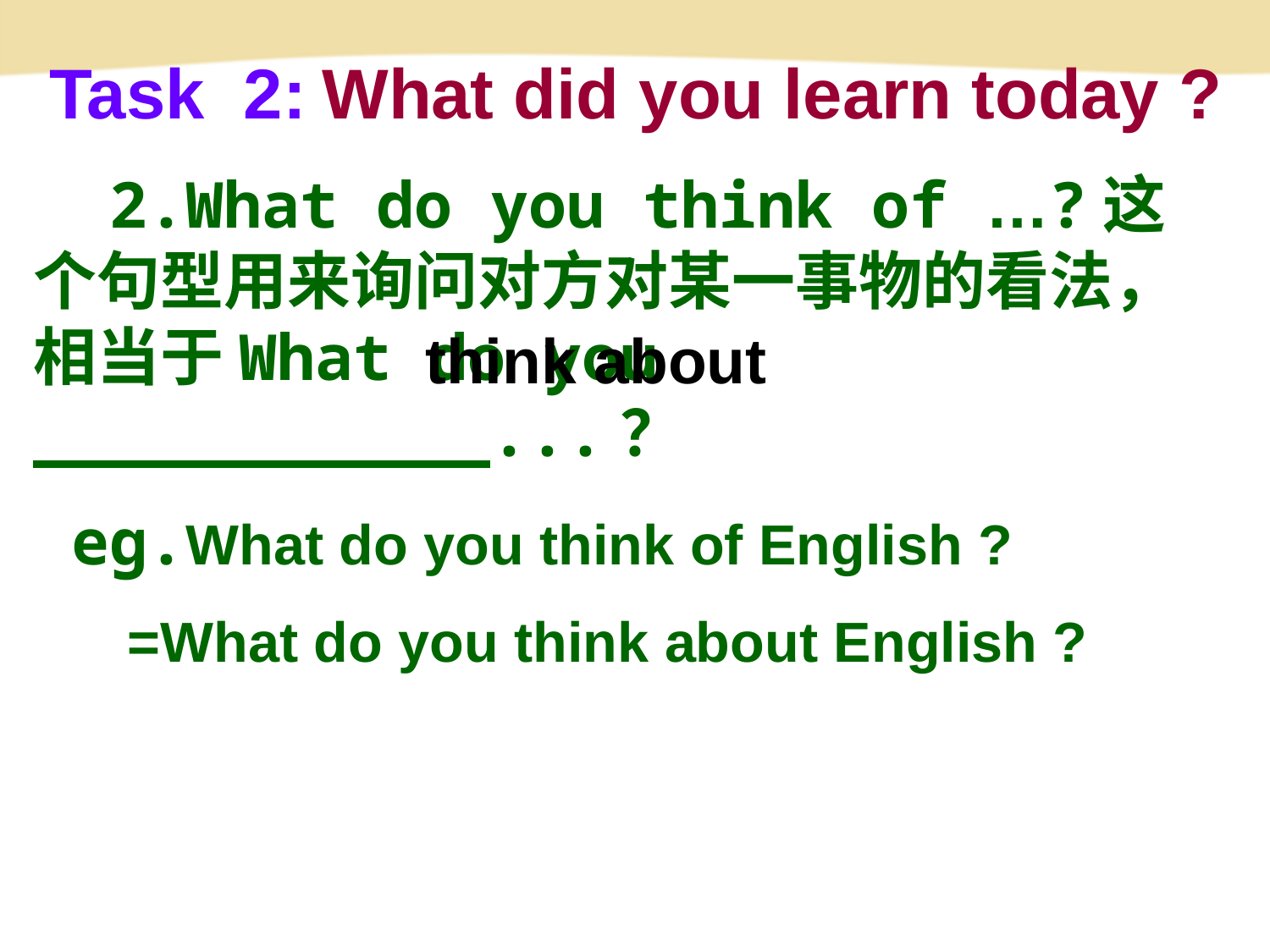

Task  2: What did you learn today ?
  2.What do you think of …?这个句型用来询问对方对某一事物的看法，相当于What do you ____________...？
 eg.What do you think of English ?
      =What do you think about English ?

think about